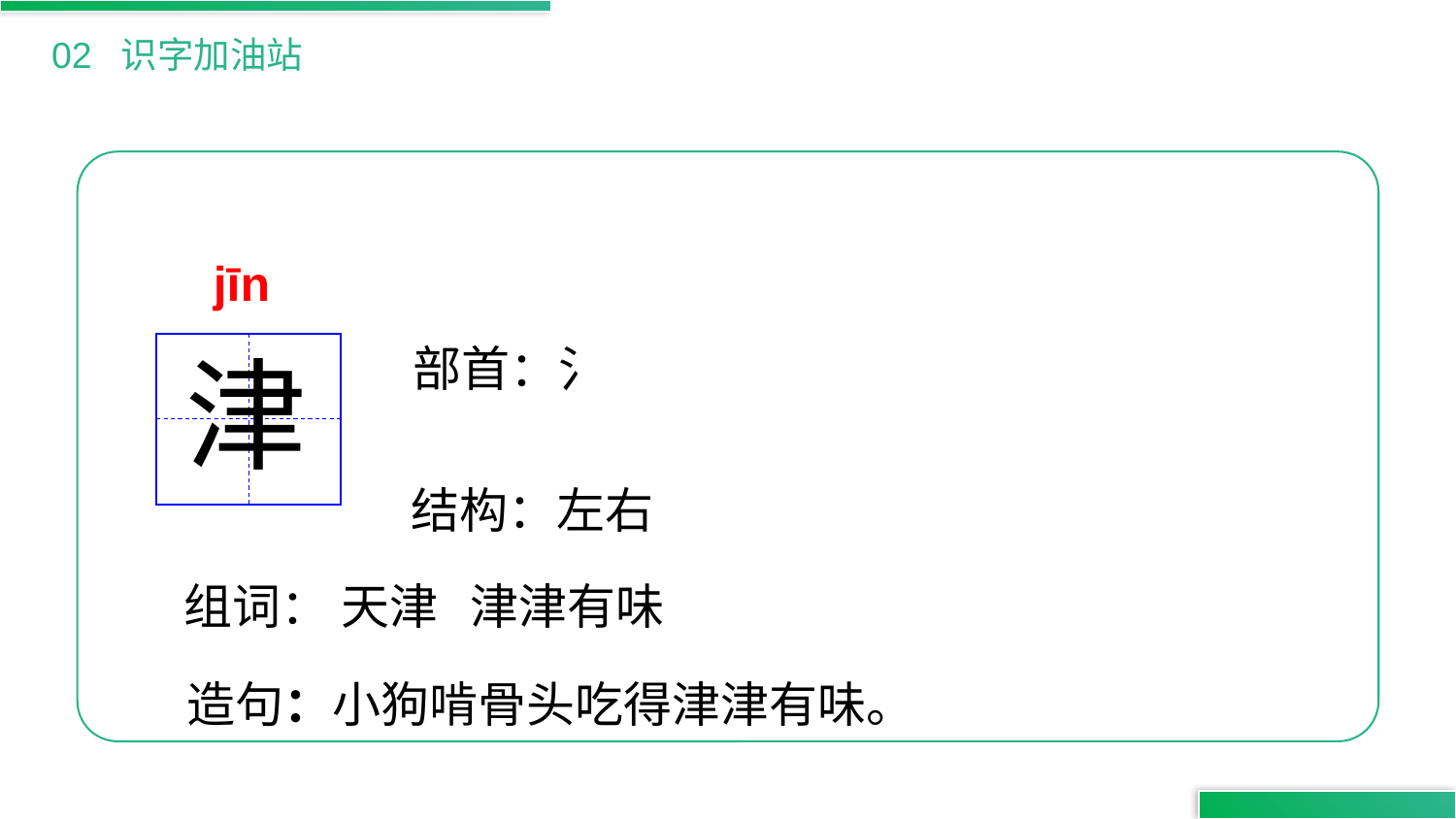

02  识字加油站
 jīn

津
部首：氵
结构：左右
组词： 天津   津津有味
 造句：小狗啃骨头吃得津津有味。